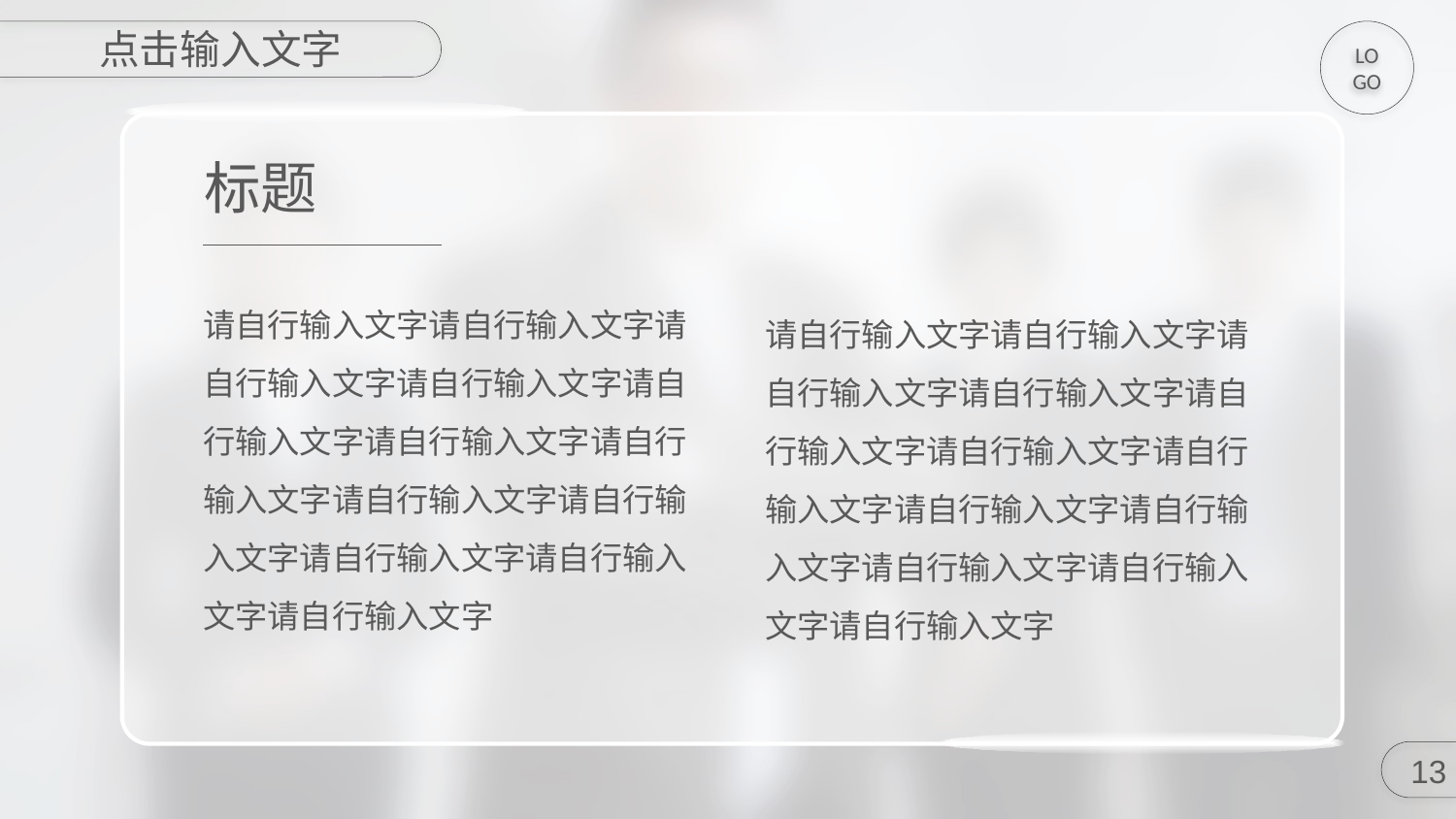

点击输入文字

LOGO
标题

请自行输入文字请自行输入文字请自行输入文字请自行输入文字请自行输入文字请自行输入文字请自行输入文字请自行输入文字请自行输入文字请自行输入文字请自行输入文字请自行输入文字

请自行输入文字请自行输入文字请自行输入文字请自行输入文字请自行输入文字请自行输入文字请自行输入文字请自行输入文字请自行输入文字请自行输入文字请自行输入文字请自行输入文字